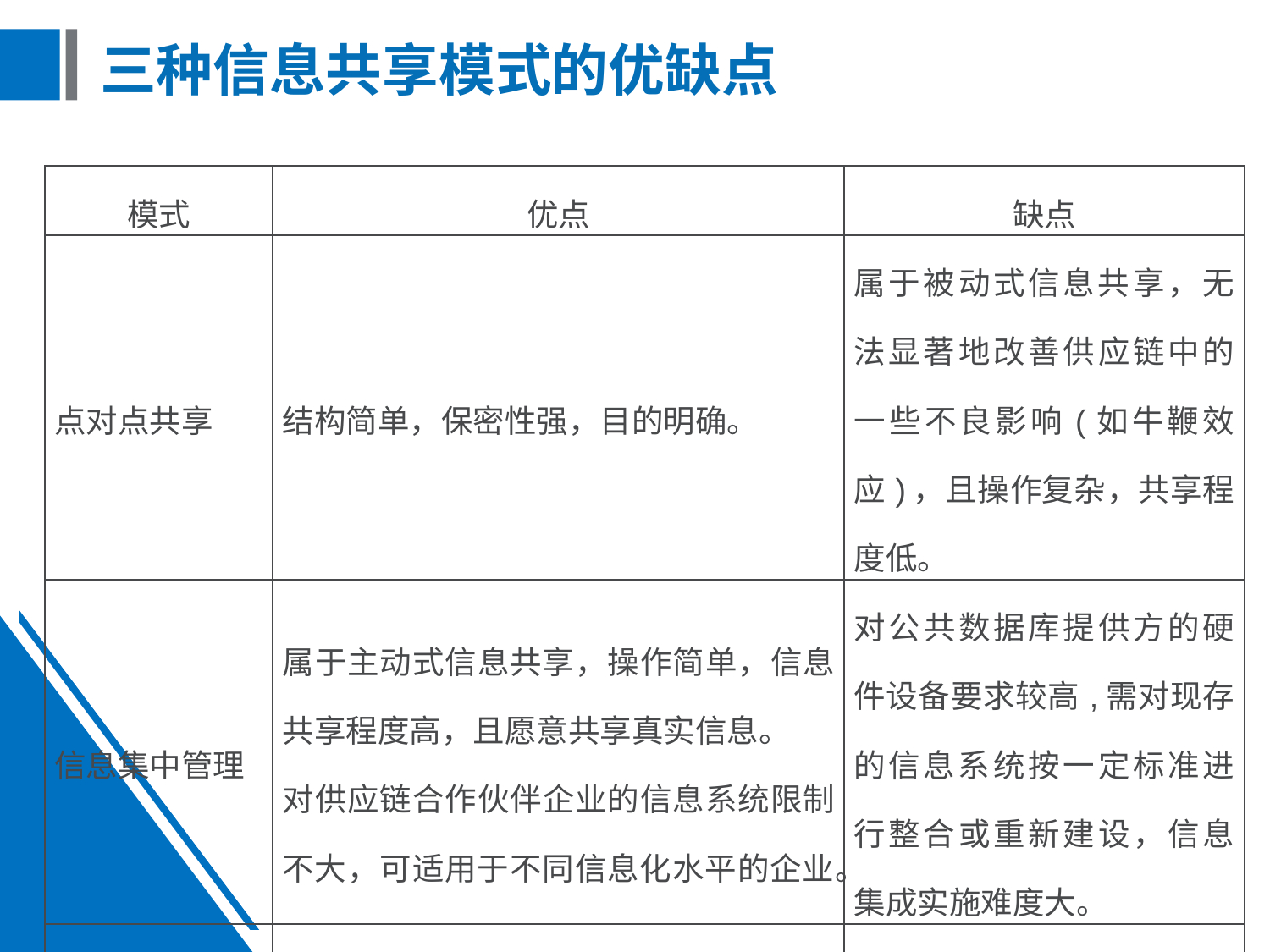

# 三种信息共享模式的优缺点
| 模式 | 优点 | 缺点 |
| --- | --- | --- |
| 点对点共享 | 结构简单，保密性强，目的明确。 | 属于被动式信息共享，无法显著地改善供应链中的一些不良影响(如牛鞭效应)，且操作复杂，共享程度低。 |
| 信息集中管理 | 属于主动式信息共享，操作简单，信息共享程度高，且愿意共享真实信息。 对供应链合作伙伴企业的信息系统限制不大，可适用于不同信息化水平的企业。 | 对公共数据库提供方的硬件设备要求较高,需对现存的信息系统按一定标准进行整合或重新建设，信息集成实施难度大。 |
| 综合共享信息 | 它根据不同需求的共享信息和信息系统灵活的采用相应的模式,实施操作性较强。 | 对不同的供应链成员要选择不同的信息共享形式，增加了选择的难度 |